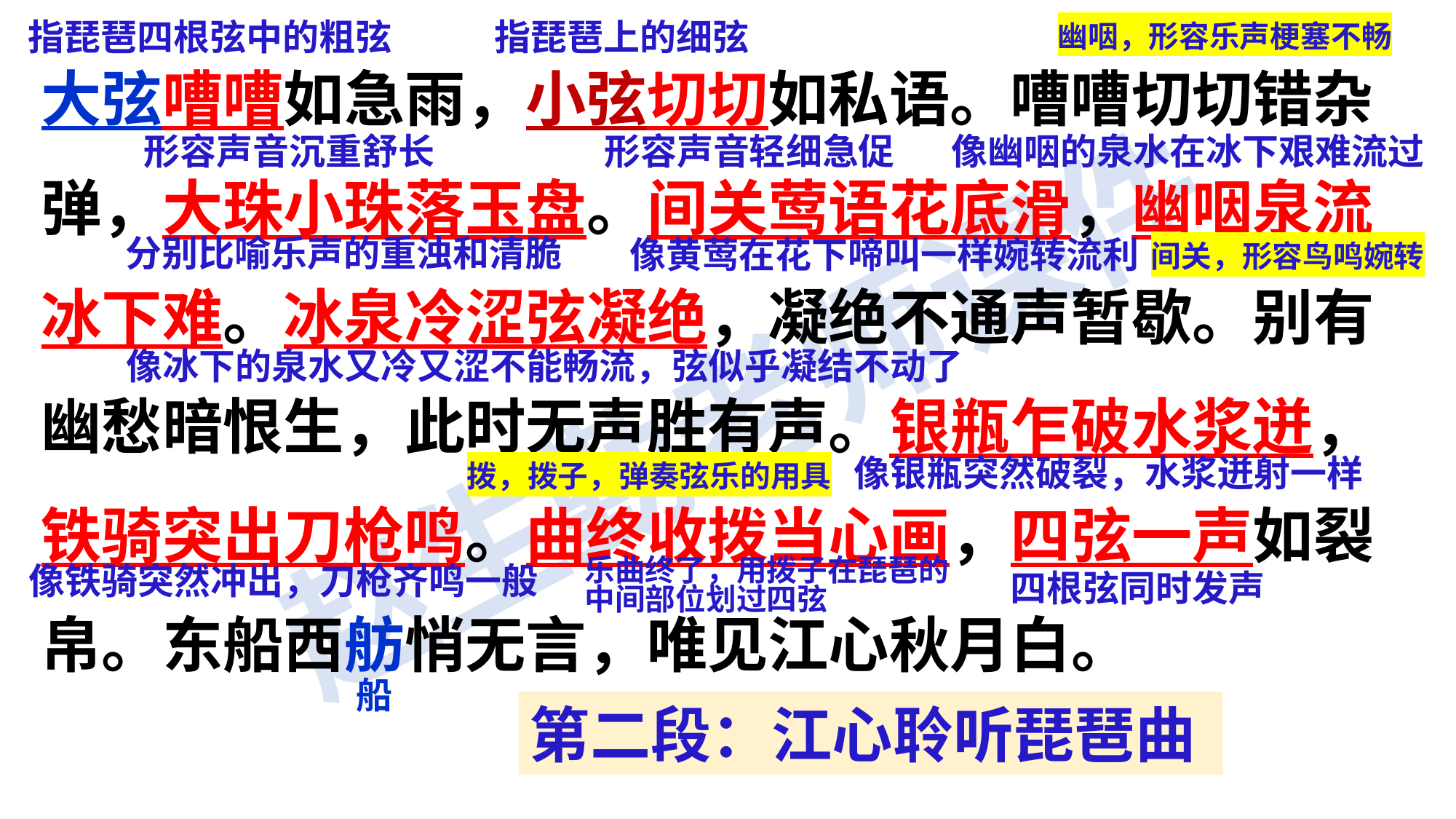

指琵琶四根弦中的粗弦
指琵琶上的细弦
幽咽，形容乐声梗塞不畅
大弦嘈嘈如急雨，小弦切切如私语。嘈嘈切切错杂弹，大珠小珠落玉盘。间关莺语花底滑，幽咽泉流冰下难。冰泉冷涩弦凝绝，凝绝不通声暂歇。别有幽愁暗恨生，此时无声胜有声。银瓶乍破水浆迸，铁骑突出刀枪鸣。曲终收拨当心画，四弦一声如裂帛。东船西舫悄无言，唯见江心秋月白。
形容声音沉重舒长
形容声音轻细急促
像幽咽的泉水在冰下艰难流过
分别比喻乐声的重浊和清脆
像黄莺在花下啼叫一样婉转流利
间关，形容鸟鸣婉转
像冰下的泉水又冷又涩不能畅流，弦似乎凝结不动了
像银瓶突然破裂，水浆迸射一样
拨，拨子，弹奏弦乐的用具
像铁骑突然冲出，刀枪齐鸣一般
乐曲终了，用拨子在琵琶的中间部位划过四弦
四根弦同时发声
船
第二段：江心聆听琵琶曲